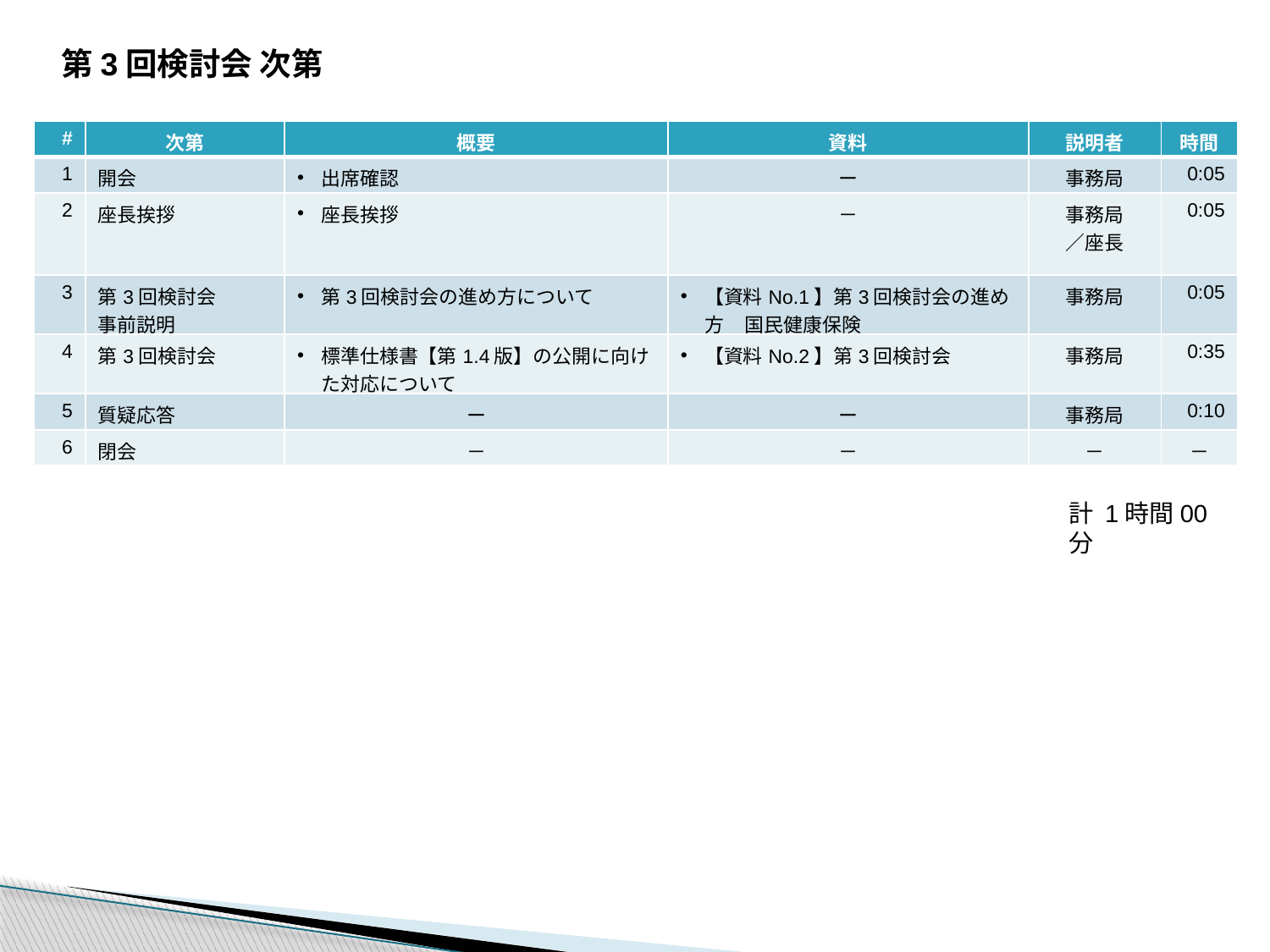

第3回検討会 次第
| # | 次第 | 概要 | 資料 | 説明者 | 時間 |
| --- | --- | --- | --- | --- | --- |
| 1 | 開会 | 出席確認 | ー | 事務局 | 0:05 |
| 2 | 座長挨拶 | 座長挨拶 | － | 事務局 ／座長 | 0:05 |
| 3 | 第3回検討会 事前説明 | 第3回検討会の進め方について | 【資料No.1】第3回検討会の進め方\_国民健康保険 | 事務局 | 0:05 |
| 4 | 第3回検討会 | 標準仕様書【第1.4版】の公開に向けた対応について | 【資料No.2】第3回検討会 | 事務局 | 0:35 |
| 5 | 質疑応答 | ー | ー | 事務局 | 0:10 |
| 6 | 閉会 | － | － | － | － |
計 1時間00分